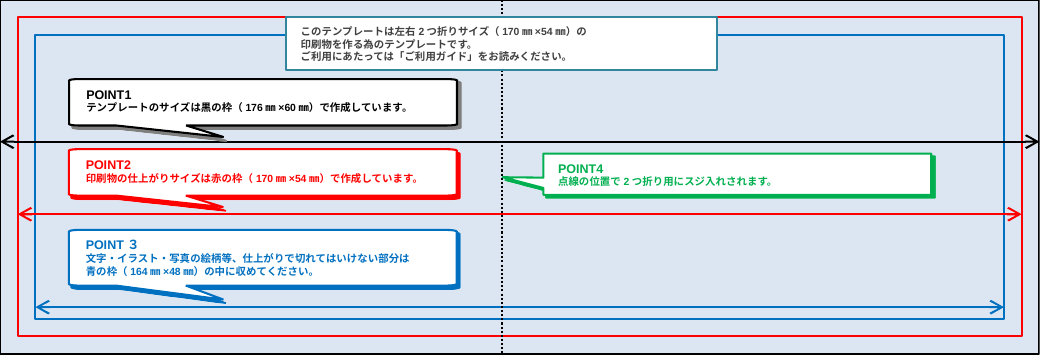

このテンプレートは左右2つ折りサイズ（170㎜×54㎜）の
印刷物を作る為のテンプレートです。
ご利用にあたっては「ご利用ガイド」をお読みください。

POINT1
テンプレートのサイズは黒の枠（176㎜×60㎜）で作成しています。
POINT2
印刷物の仕上がりサイズは赤の枠（170㎜×54㎜）で作成しています。
POINT4
点線の位置で2つ折り用にスジ入れされます。
POINT３
文字・イラスト・写真の絵柄等、仕上がりで切れてはいけない部分は
青の枠（164㎜×48㎜）の中に収めてください。